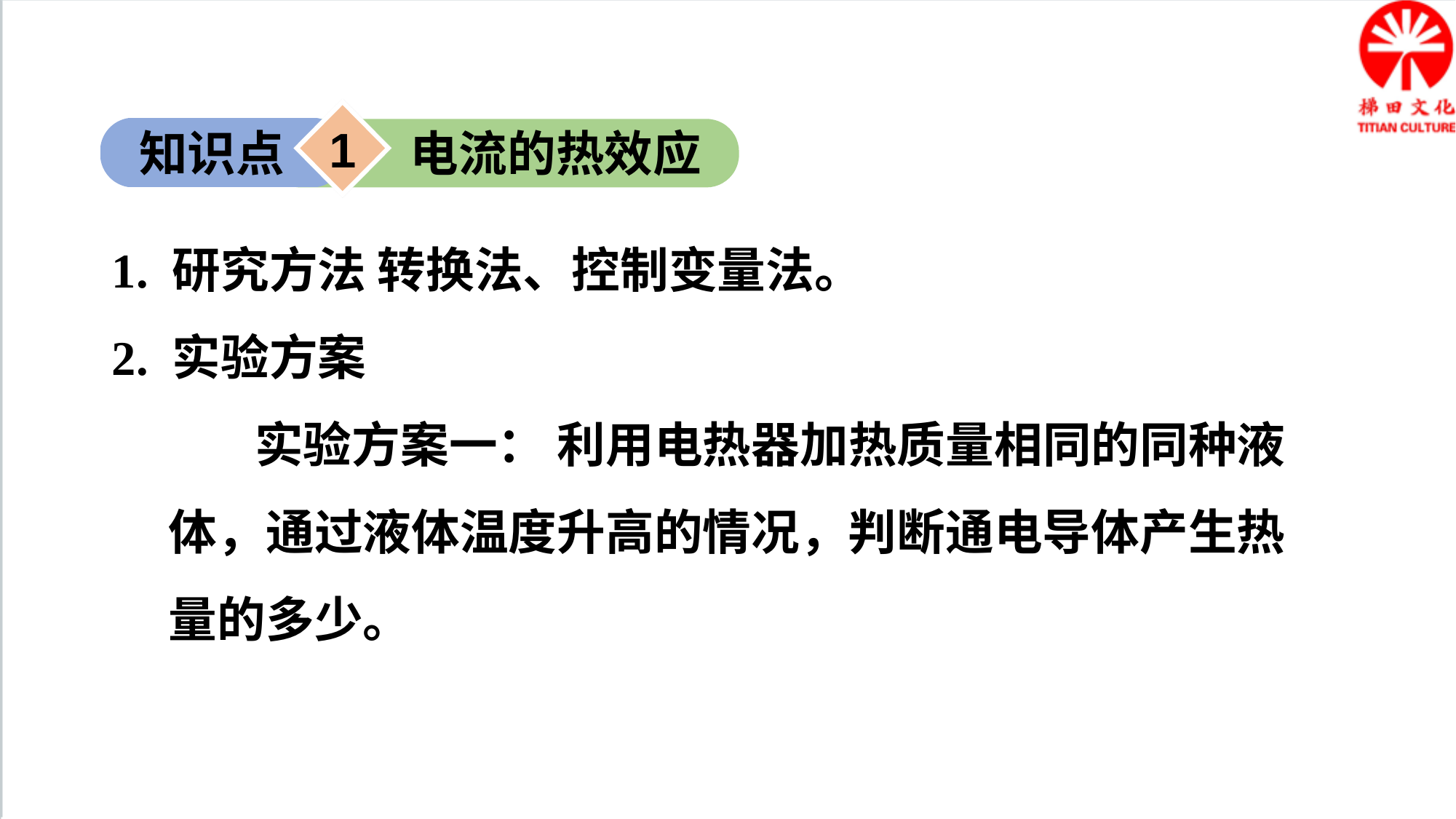

1
知识点
电流的热效应

1. 研究方法 转换法、控制变量法。
2. 实验方案
实验方案一： 利用电热器加热质量相同的同种液体，通过液体温度升高的情况，判断通电导体产生热量的多少。